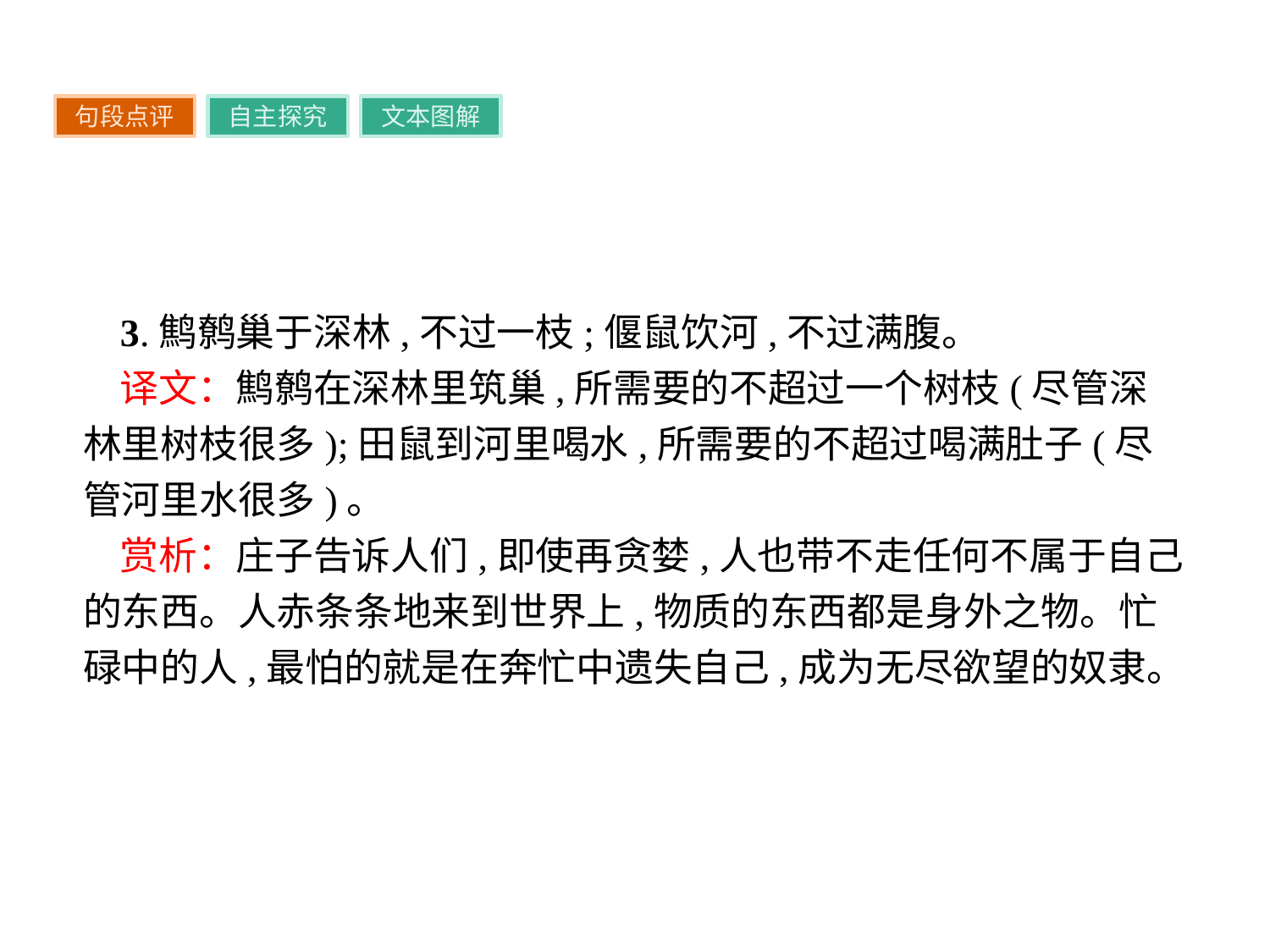

句段点评
自主探究
文本图解
3.鹪鹩巢于深林,不过一枝;偃鼠饮河,不过满腹。
译文：鹪鹩在深林里筑巢,所需要的不超过一个树枝(尽管深林里树枝很多);田鼠到河里喝水,所需要的不超过喝满肚子(尽管河里水很多)。
赏析：庄子告诉人们,即使再贪婪,人也带不走任何不属于自己的东西。人赤条条地来到世界上,物质的东西都是身外之物。忙碌中的人,最怕的就是在奔忙中遗失自己,成为无尽欲望的奴隶。